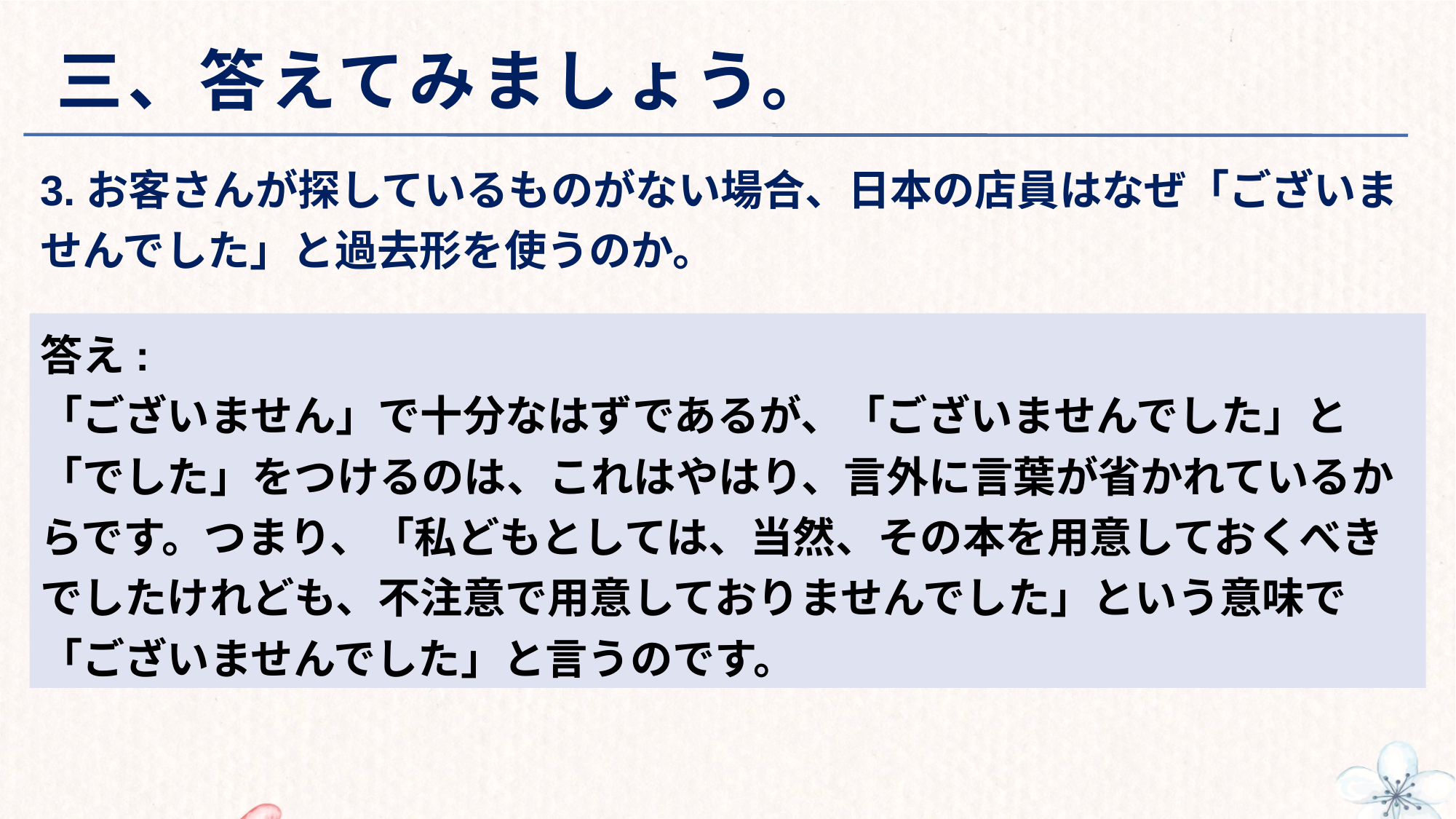

# 三、答えてみましょう。
3.お客さんが探しているものがない場合、日本の店員はなぜ「ございませんでした」と過去形を使うのか。
答え:
「ございません」で十分なはずであるが、「ございませんでした」と「でした」をつけるのは、これはやはり、言外に言葉が省かれているからです。つまり、「私どもとしては、当然、その本を用意しておくべきでしたけれども、不注意で用意しておりませんでした」という意味で「ございませんでした」と言うのです。